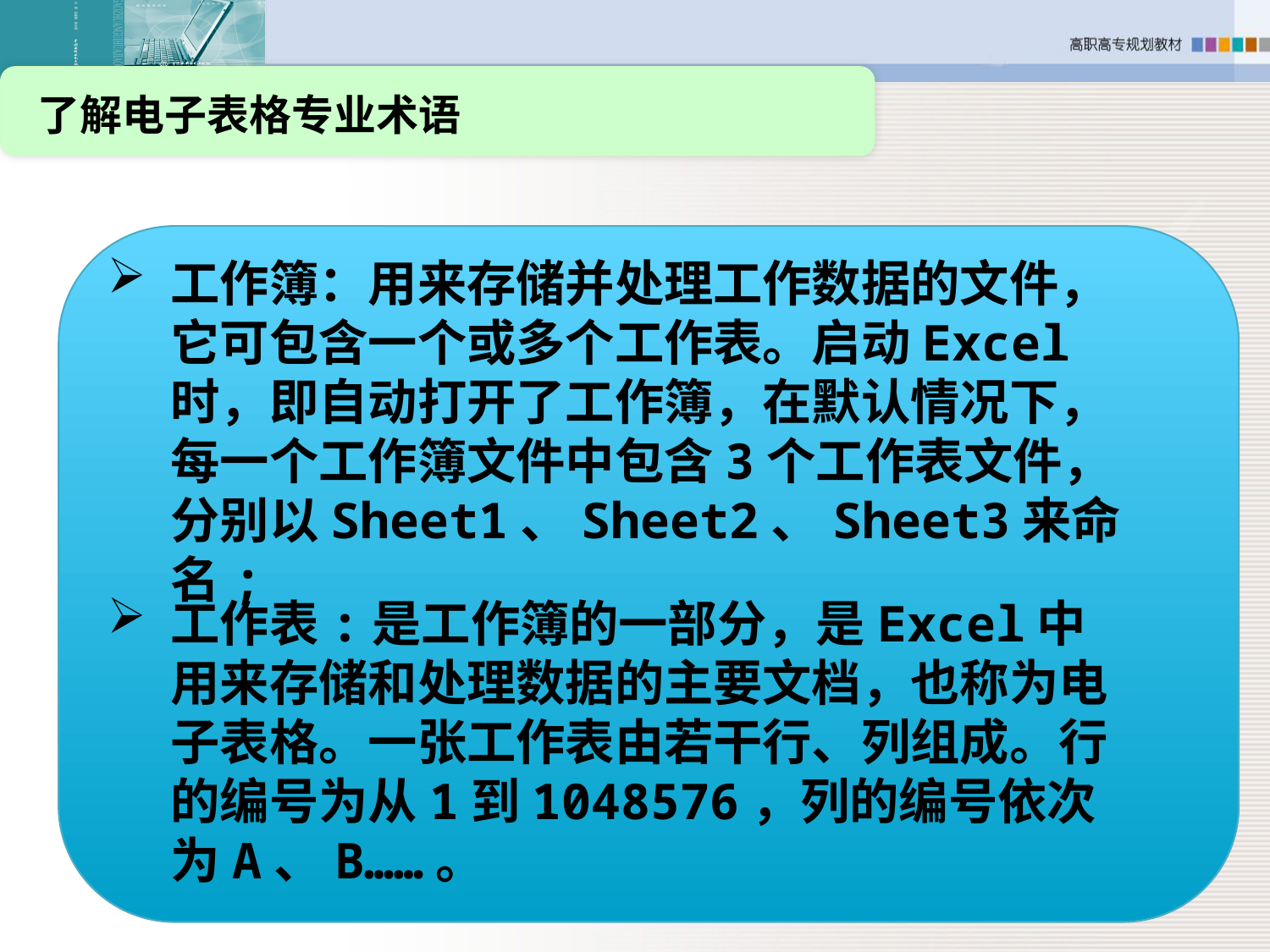

了解电子表格专业术语

工作簿：用来存储并处理工作数据的文件，它可包含一个或多个工作表。启动Excel时，即自动打开了工作簿，在默认情况下，每一个工作簿文件中包含3个工作表文件，分别以Sheet1、Sheet2、Sheet3来命名;
工作表:是工作簿的一部分，是Excel中用来存储和处理数据的主要文档，也称为电子表格。一张工作表由若干行、列组成。行的编号为从1到1048576，列的编号依次为A、B……。